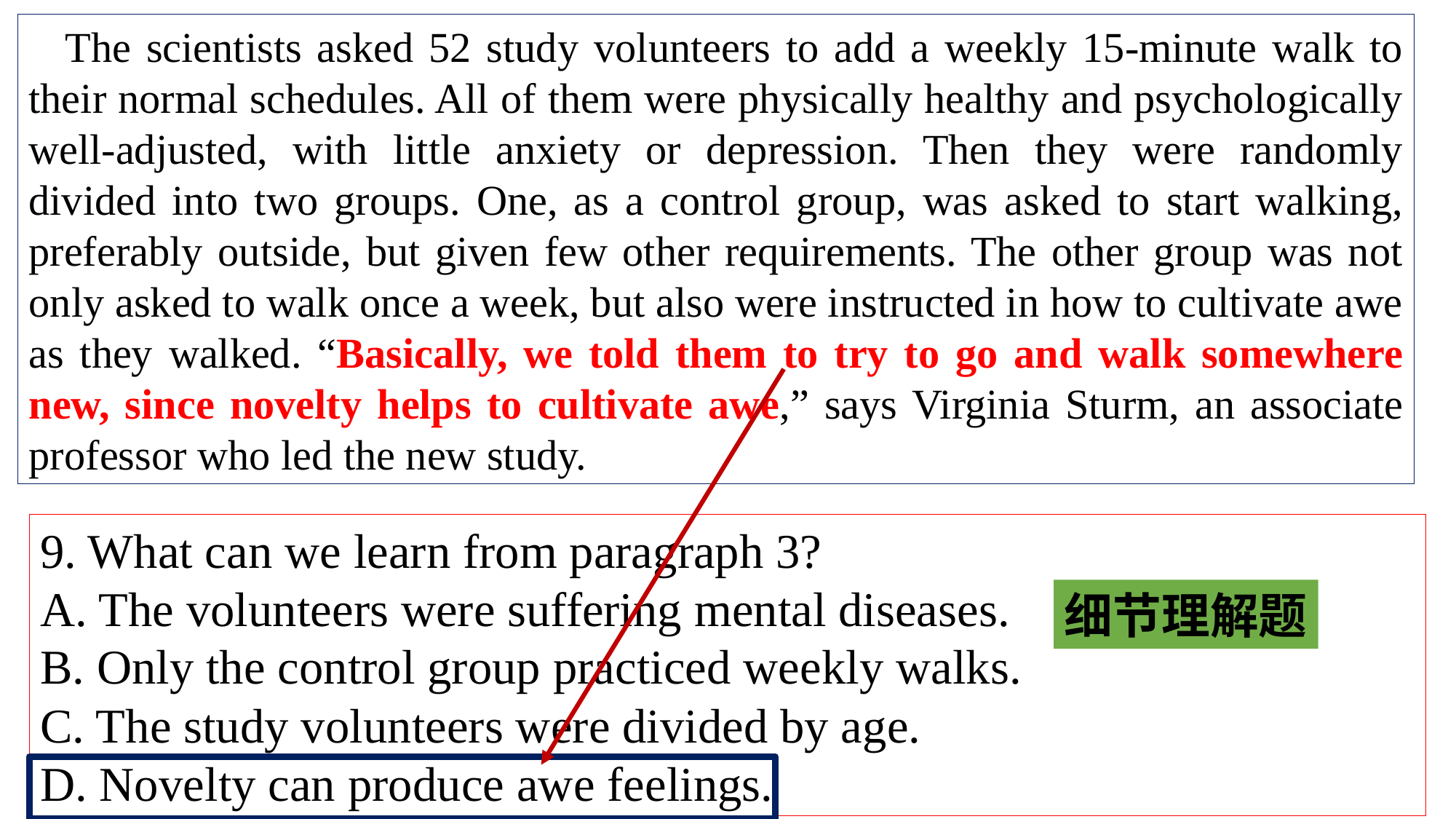

The scientists asked 52 study volunteers to add a weekly 15-minute walk to their normal schedules. All of them were physically healthy and psychologically well-adjusted, with little anxiety or depression. Then they were randomly divided into two groups. One, as a control group, was asked to start walking, preferably outside, but given few other requirements. The other group was not only asked to walk once a week, but also were instructed in how to cultivate awe as they walked. “Basically, we told them to try to go and walk somewhere new, since novelty helps to cultivate awe,” says Virginia Sturm, an associate professor who led the new study.

9. What can we learn from paragraph 3?
A. The volunteers were suffering mental diseases.
B. Only the control group practiced weekly walks.
C. The study volunteers were divided by age.
D. Novelty can produce awe feelings.
细节理解题